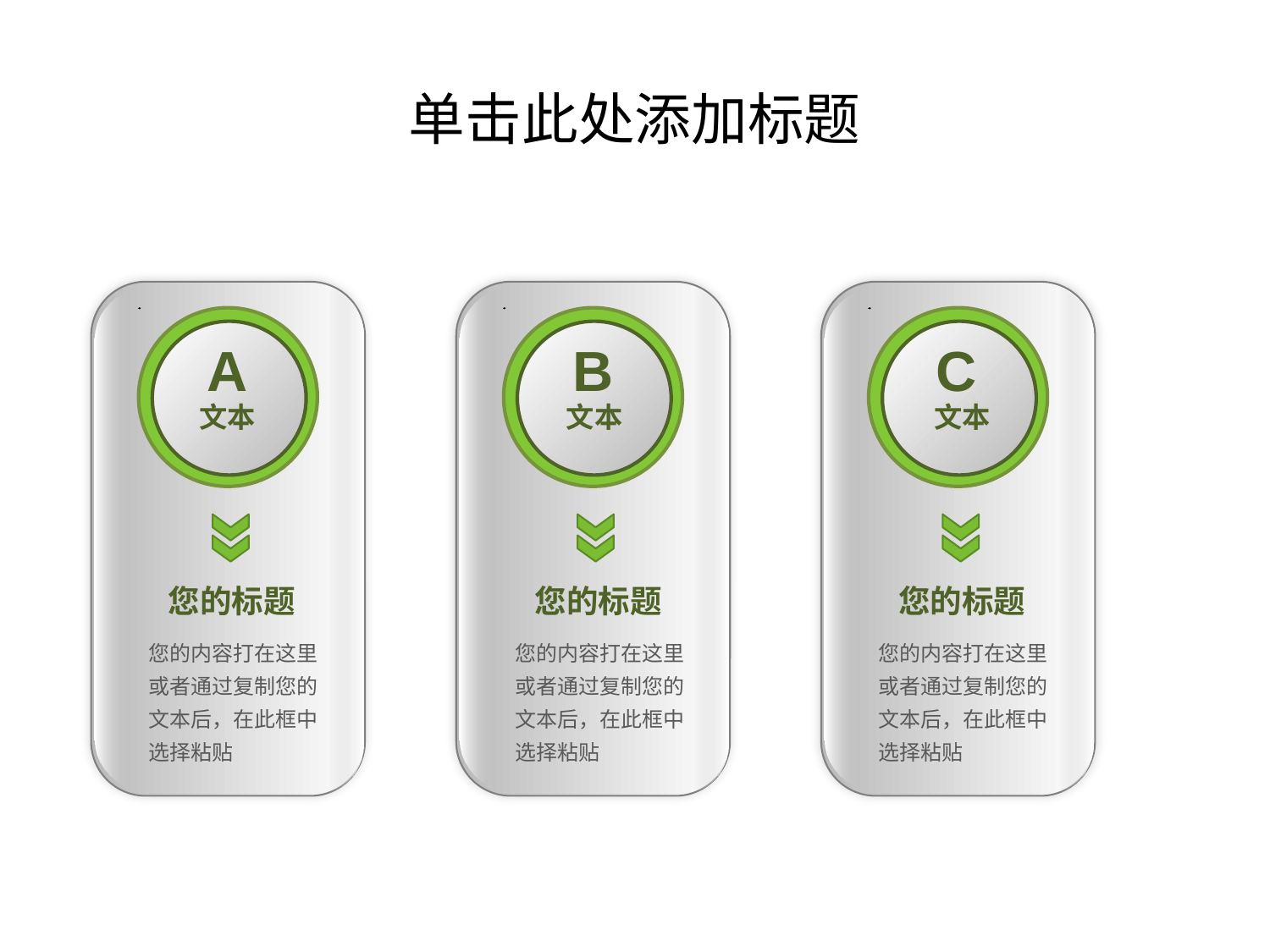

# 单击此处添加标题

B
Group

B
Group

B
Group

A
B
C
文本
文本
文本
您的标题
您的标题
您的标题
您的内容打在这里或者通过复制您的文本后，在此框中选择粘贴
您的内容打在这里或者通过复制您的文本后，在此框中选择粘贴
您的内容打在这里或者通过复制您的文本后，在此框中选择粘贴